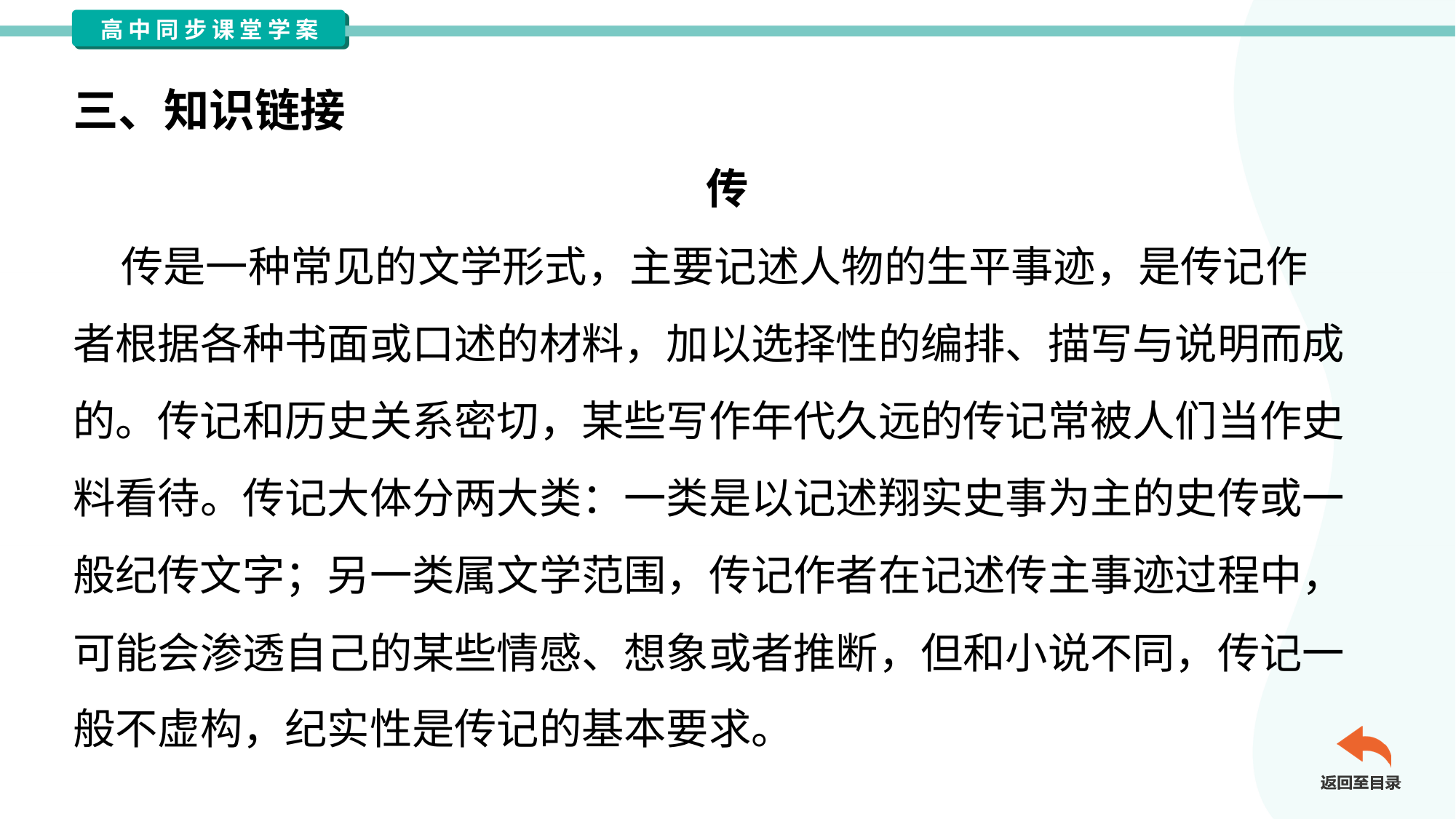

三、知识链接
传
    传是一种常见的文学形式，主要记述人物的生平事迹，是传记作
者根据各种书面或口述的材料，加以选择性的编排、描写与说明而成
的。传记和历史关系密切，某些写作年代久远的传记常被人们当作史
料看待。传记大体分两大类：一类是以记述翔实史事为主的史传或一
般纪传文字；另一类属文学范围，传记作者在记述传主事迹过程中，
可能会渗透自己的某些情感、想象或者推断，但和小说不同，传记一
般不虚构，纪实性是传记的基本要求。